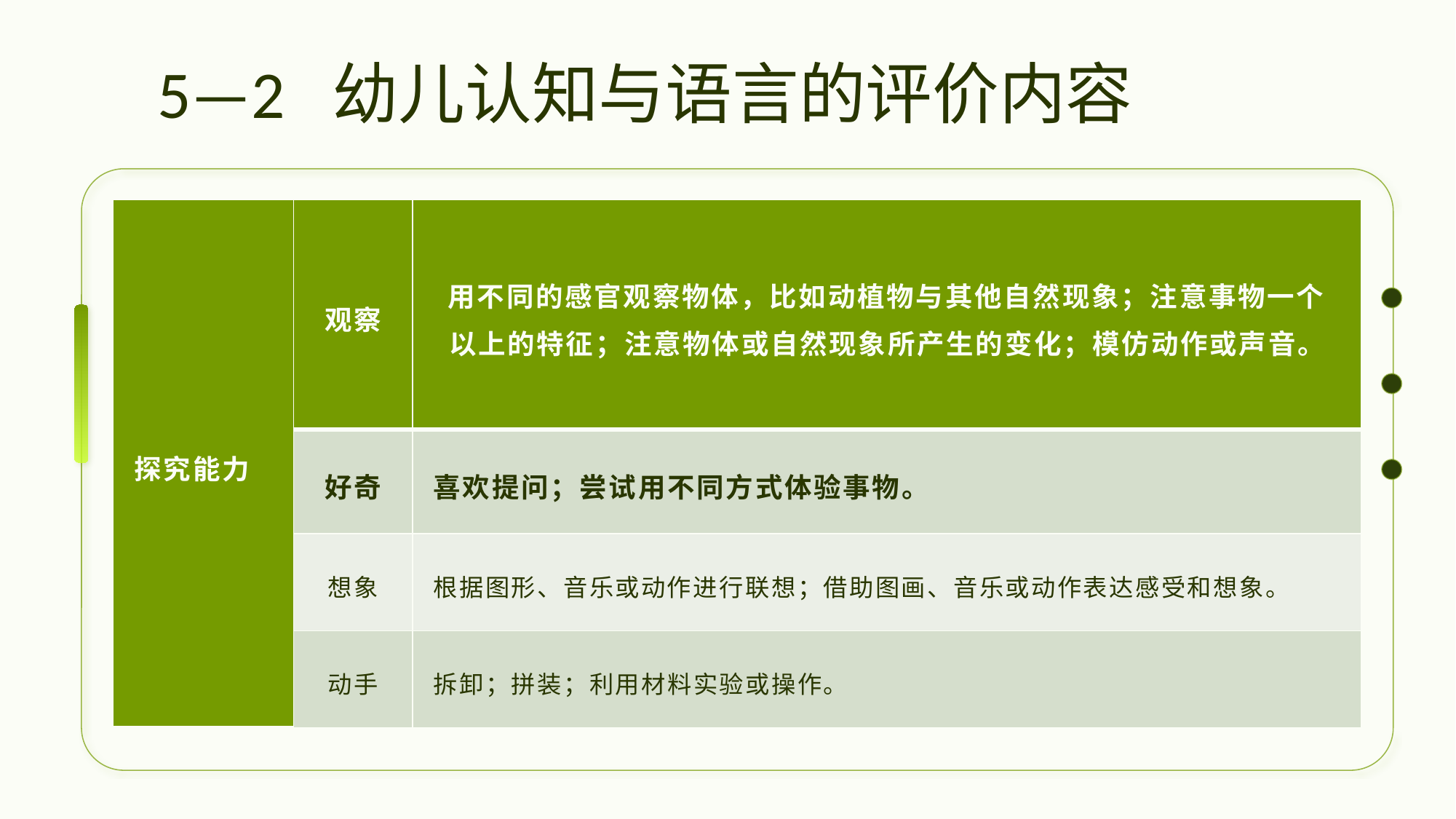

# 5—2  幼儿认知与语言的评价内容

| 探究能力 | 观察 | 用不同的感官观察物体，比如动植物与其他自然现象；注意事物一个以上的特征；注意物体或自然现象所产生的变化；模仿动作或声音。 |
| --- | --- | --- |
|  | 好奇 | 喜欢提问；尝试用不同方式体验事物。 |
|  | 想象 | 根据图形、音乐或动作进行联想；借助图画、音乐或动作表达感受和想象。 |
|  | 动手 | 拆卸；拼装；利用材料实验或操作。 |